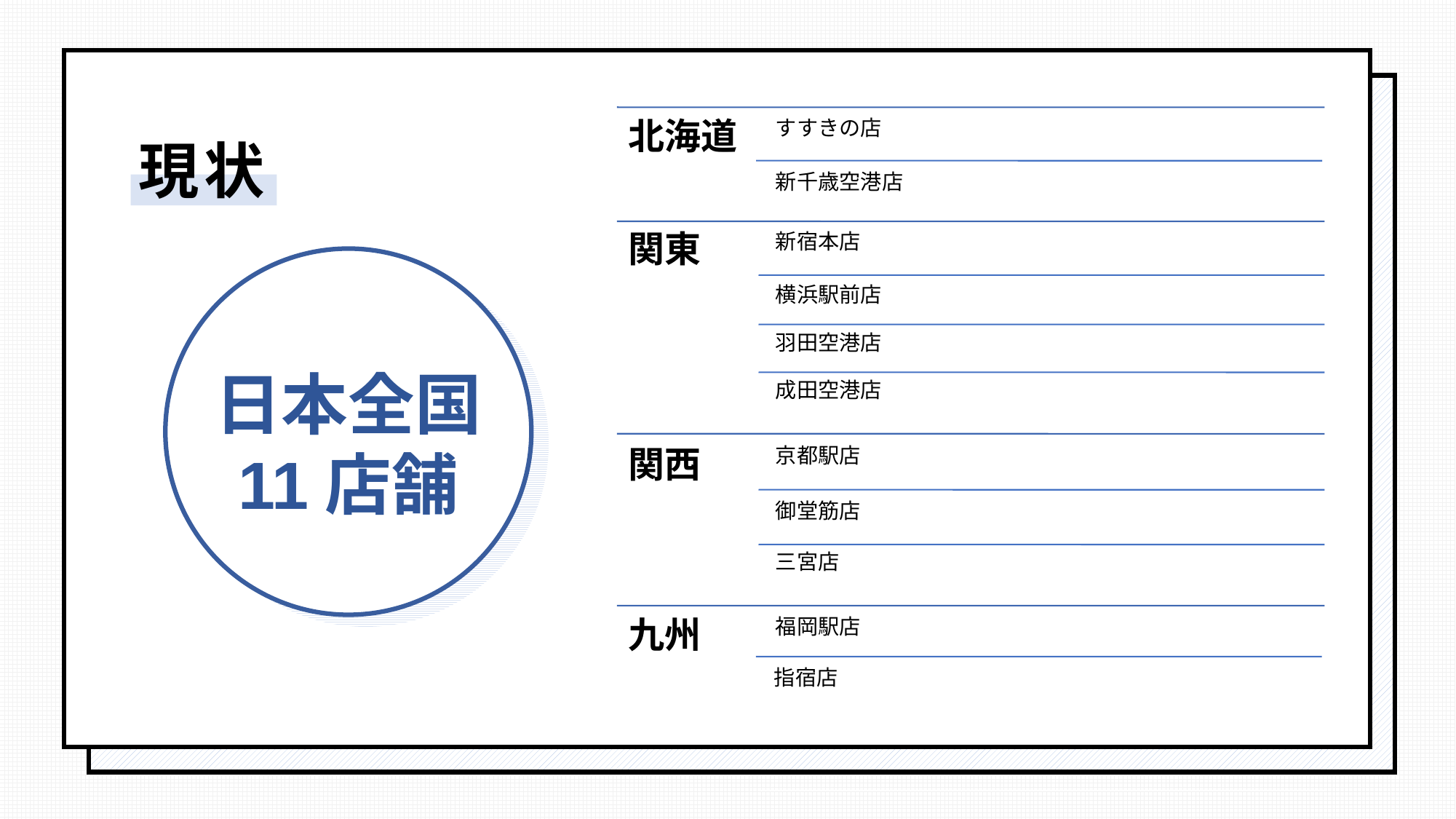

# 現状
北海道
すすきの店
新千歳空港店
関東
新宿本店
横浜駅前店
羽田空港店
成田空港店
関西
京都駅店
御堂筋店
三宮店
九州
福岡駅店
指宿店

日本全国
11店舗